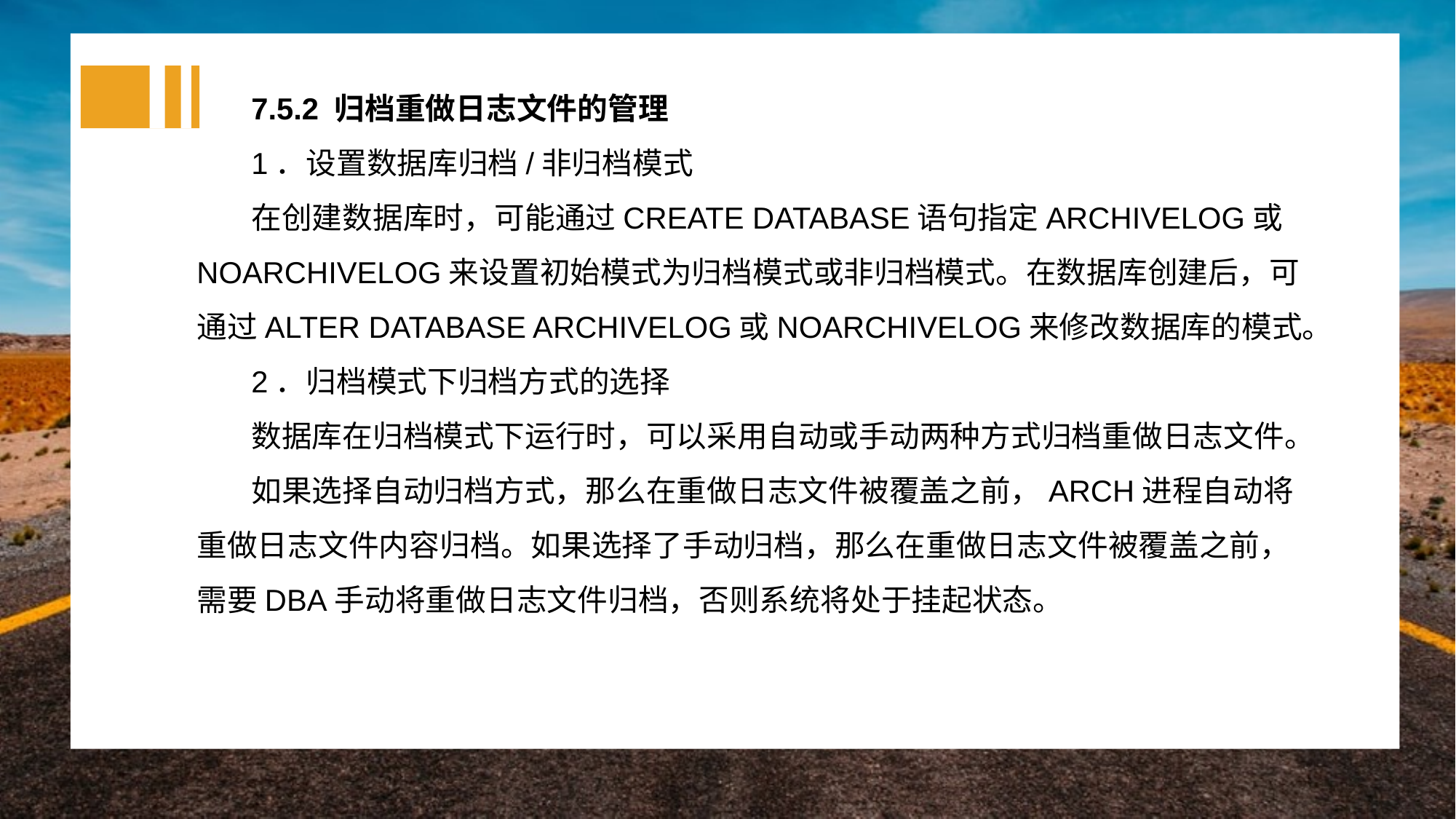

7.5.2 归档重做日志文件的管理
1．设置数据库归档/非归档模式
在创建数据库时，可能通过CREATE DATABASE语句指定ARCHIVELOG或NOARCHIVELOG来设置初始模式为归档模式或非归档模式。在数据库创建后，可通过ALTER DATABASE ARCHIVELOG或NOARCHIVELOG来修改数据库的模式。
2．归档模式下归档方式的选择
数据库在归档模式下运行时，可以采用自动或手动两种方式归档重做日志文件。
如果选择自动归档方式，那么在重做日志文件被覆盖之前，ARCH进程自动将重做日志文件内容归档。如果选择了手动归档，那么在重做日志文件被覆盖之前，需要DBA手动将重做日志文件归档，否则系统将处于挂起状态。